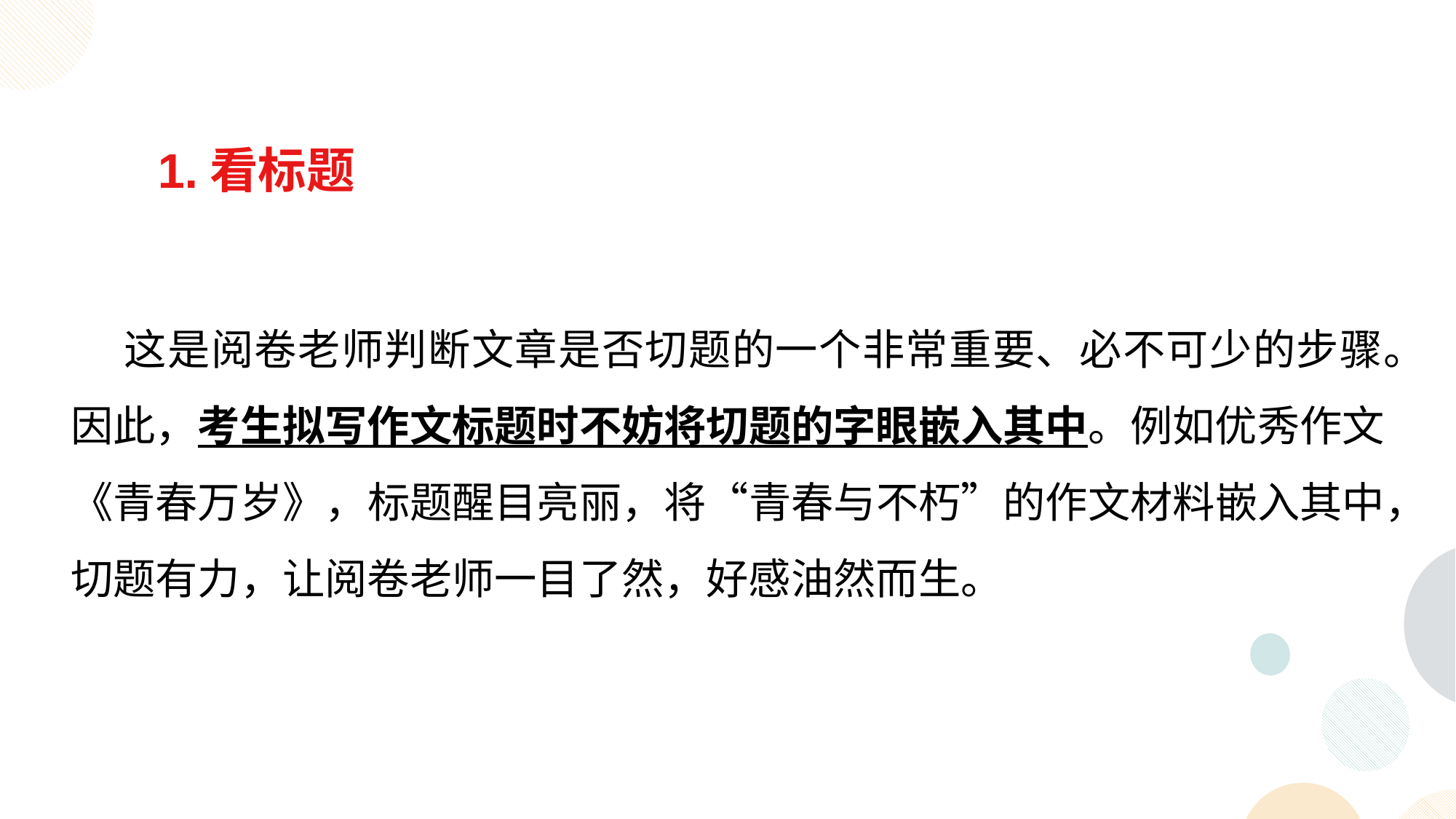

1.看标题
    这是阅卷老师判断文章是否切题的一个非常重要、必不可少的步骤。因此，考生拟写作文标题时不妨将切题的字眼嵌入其中。例如优秀作文《青春万岁》，标题醒目亮丽，将“青春与不朽”的作文材料嵌入其中，切题有力，让阅卷老师一目了然，好感油然而生。